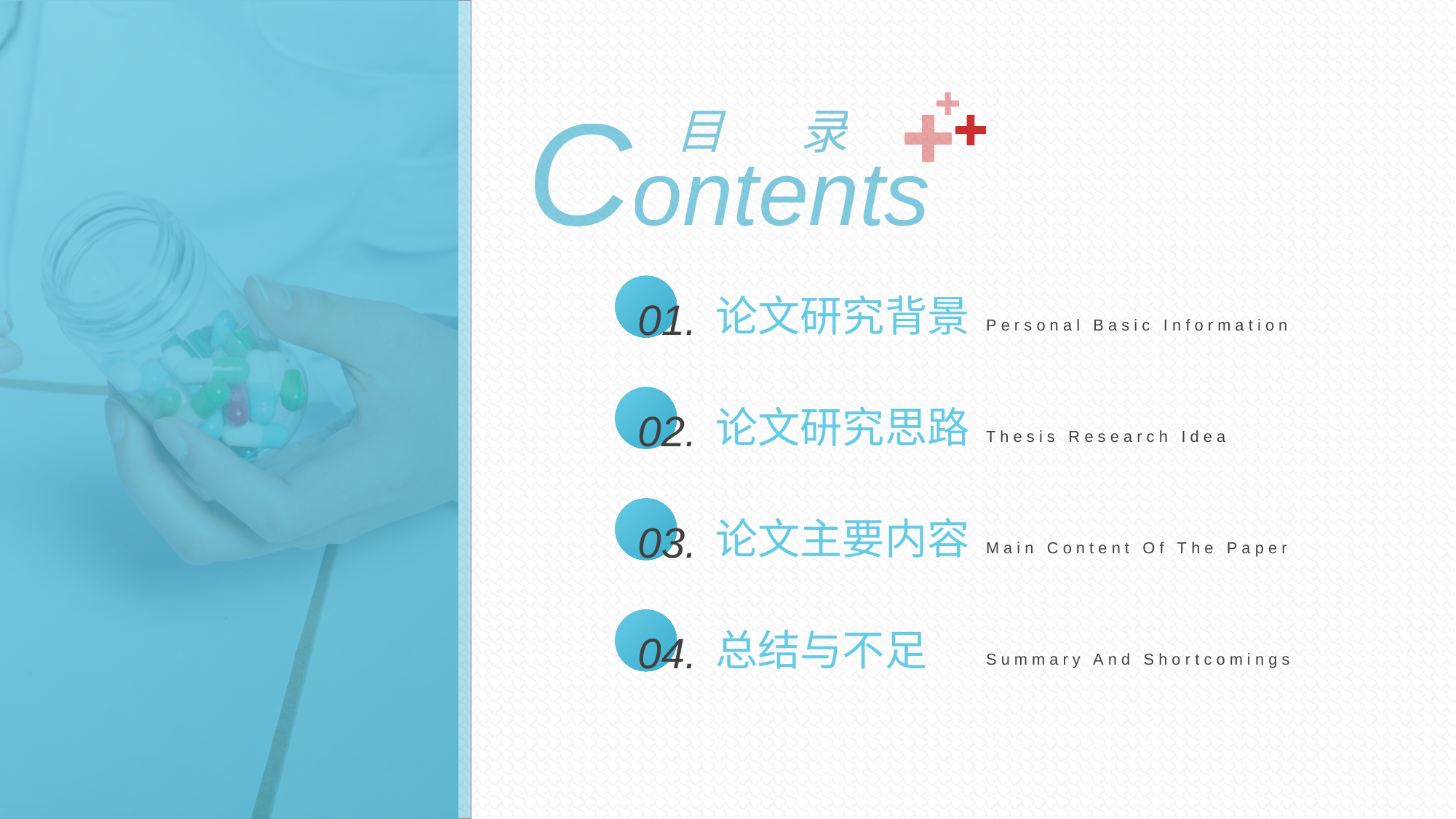

Contents

目       录

01.
论文研究背景
Personal Basic Information

02.
论文研究思路
Thesis Research Idea

03.
论文主要内容
Main Content Of The Paper

04.
总结与不足
Summary And Shortcomings